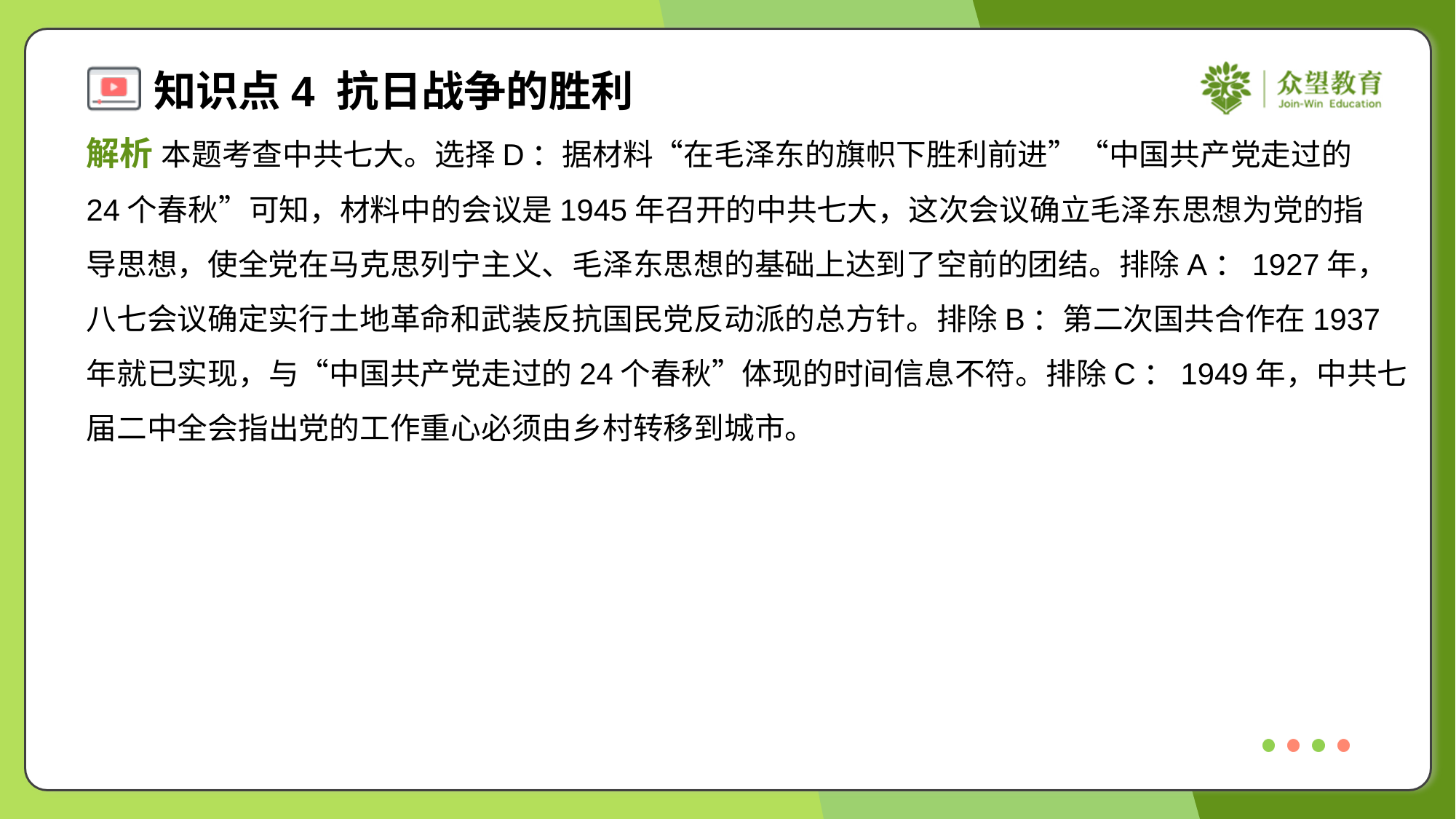

解析 本题考查中共七大。选择D：据材料“在毛泽东的旗帜下胜利前进”“中国共产党走过的
24个春秋”可知，材料中的会议是1945年召开的中共七大，这次会议确立毛泽东思想为党的指
导思想，使全党在马克思列宁主义、毛泽东思想的基础上达到了空前的团结。排除A：1927年，
八七会议确定实行土地革命和武装反抗国民党反动派的总方针。排除B：第二次国共合作在1937
年就已实现，与“中国共产党走过的24个春秋”体现的时间信息不符。排除C：1949年，中共七
届二中全会指出党的工作重心必须由乡村转移到城市。